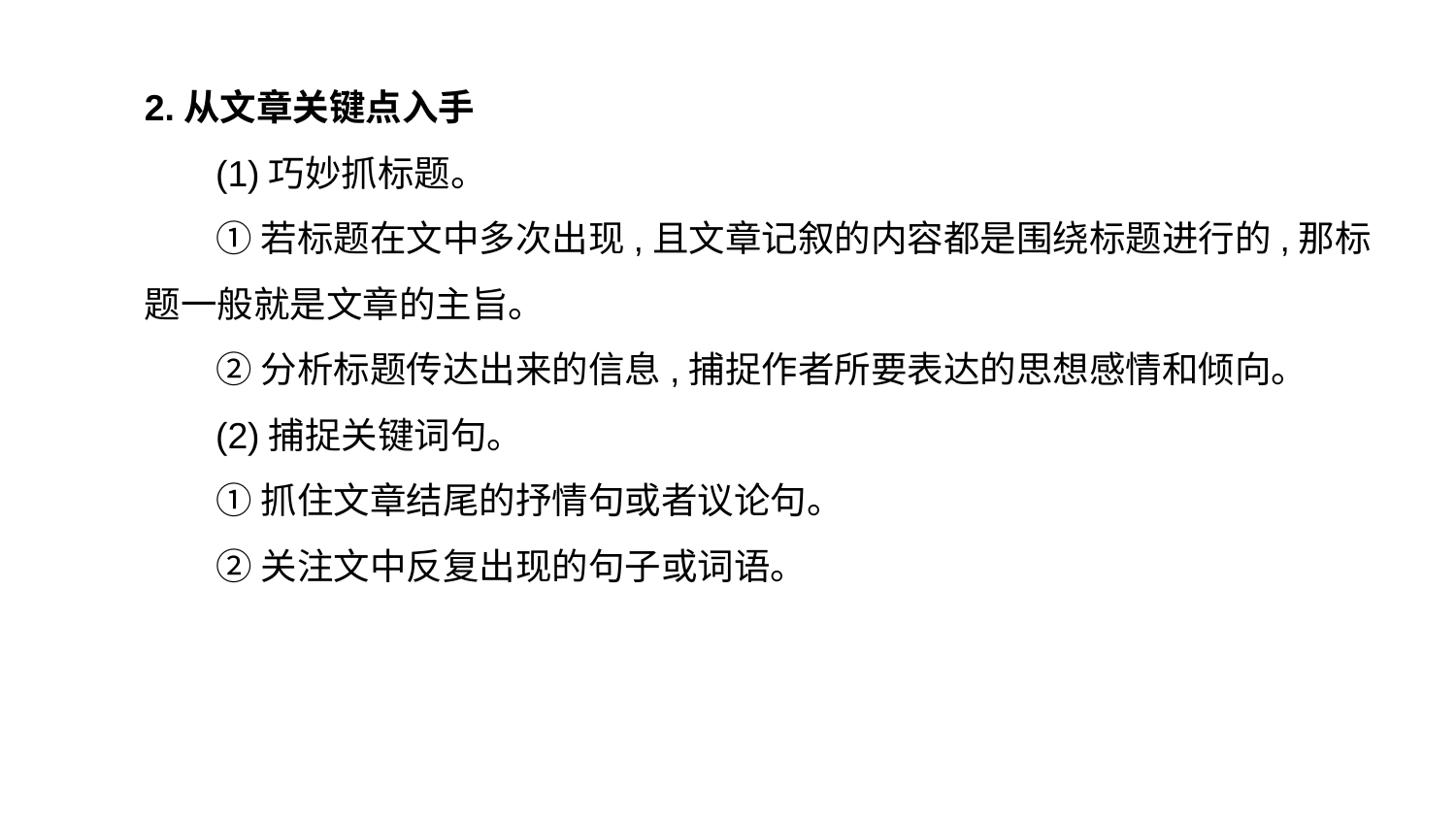

2.从文章关键点入手
(1)巧妙抓标题。
①若标题在文中多次出现,且文章记叙的内容都是围绕标题进行的,那标题一般就是文章的主旨。
②分析标题传达出来的信息,捕捉作者所要表达的思想感情和倾向。
(2)捕捉关键词句。
①抓住文章结尾的抒情句或者议论句。
②关注文中反复出现的句子或词语。